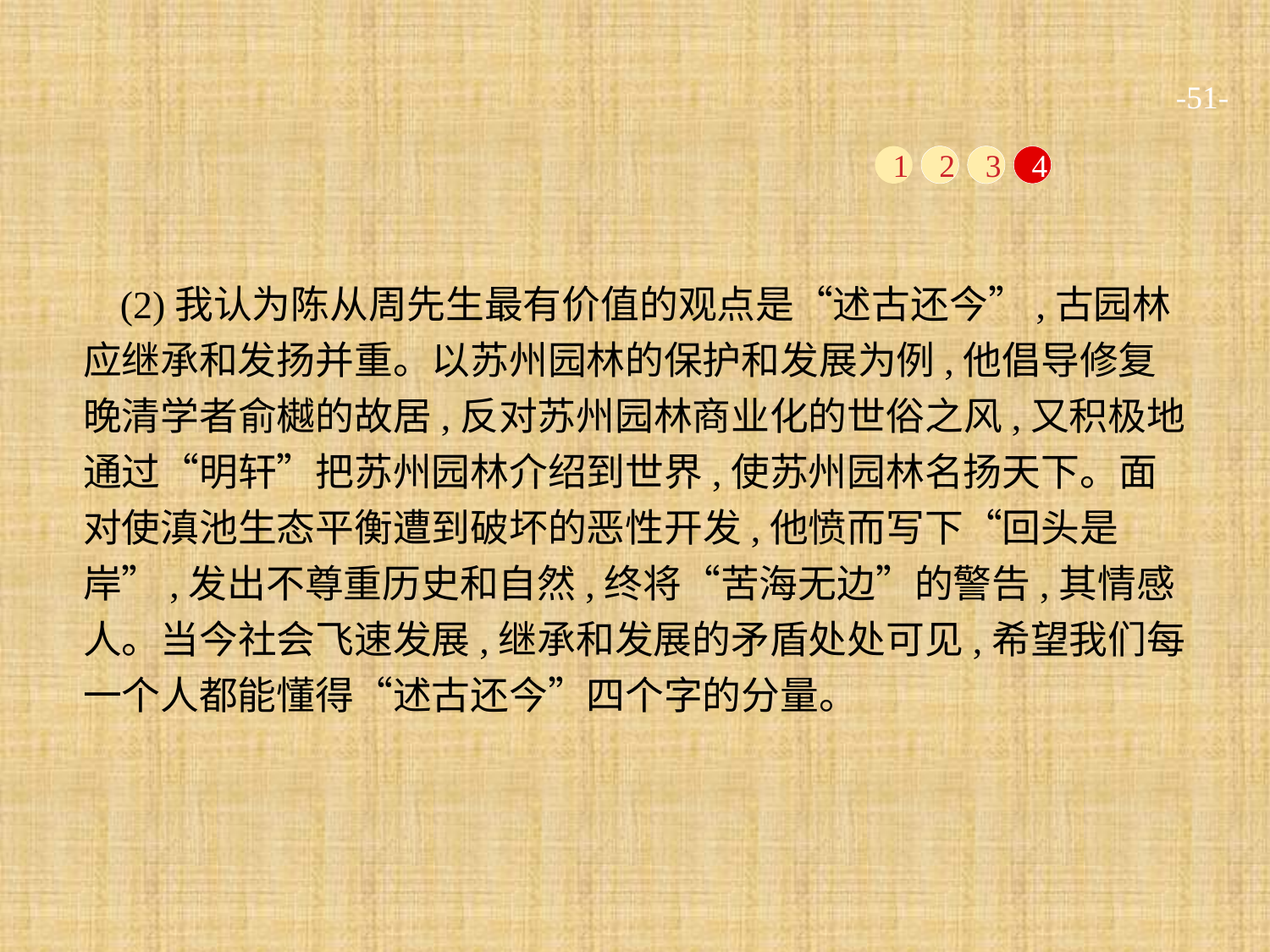

-51-
1
2
3
4
(2)我认为陈从周先生最有价值的观点是“述古还今”,古园林应继承和发扬并重。以苏州园林的保护和发展为例,他倡导修复晚清学者俞樾的故居,反对苏州园林商业化的世俗之风,又积极地通过“明轩”把苏州园林介绍到世界,使苏州园林名扬天下。面对使滇池生态平衡遭到破坏的恶性开发,他愤而写下“回头是岸”,发出不尊重历史和自然,终将“苦海无边”的警告,其情感人。当今社会飞速发展,继承和发展的矛盾处处可见,希望我们每一个人都能懂得“述古还今”四个字的分量。